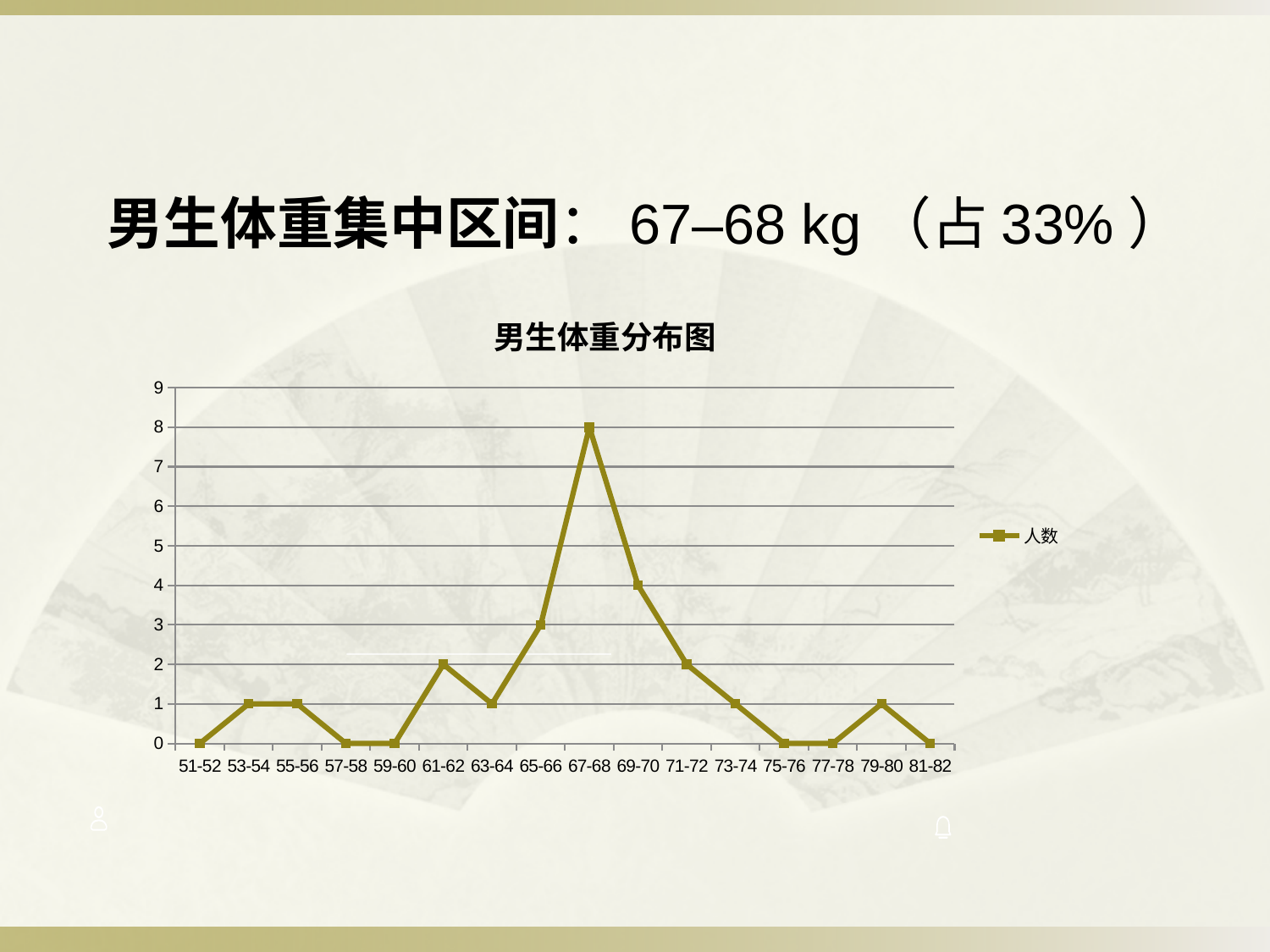

男生体重集中区间：67–68 kg（占33%）

### Chart: 男生体重分布图

| Category | 人数 |
|---|---|
| 51-52 | 0.0 |
| 53-54 | 1.0 |
| 55-56 | 1.0 |
| 57-58 | 0.0 |
| 59-60 | 0.0 |
| 61-62 | 2.0 |
| 63-64 | 1.0 |
| 65-66 | 3.0 |
| 67-68 | 8.0 |
| 69-70 | 4.0 |
| 71-72 | 2.0 |
| 73-74 | 1.0 |
| 75-76 | 0.0 |
| 77-78 | 0.0 |
| 79-80 | 1.0 |
| 81-82 | 0.0 |